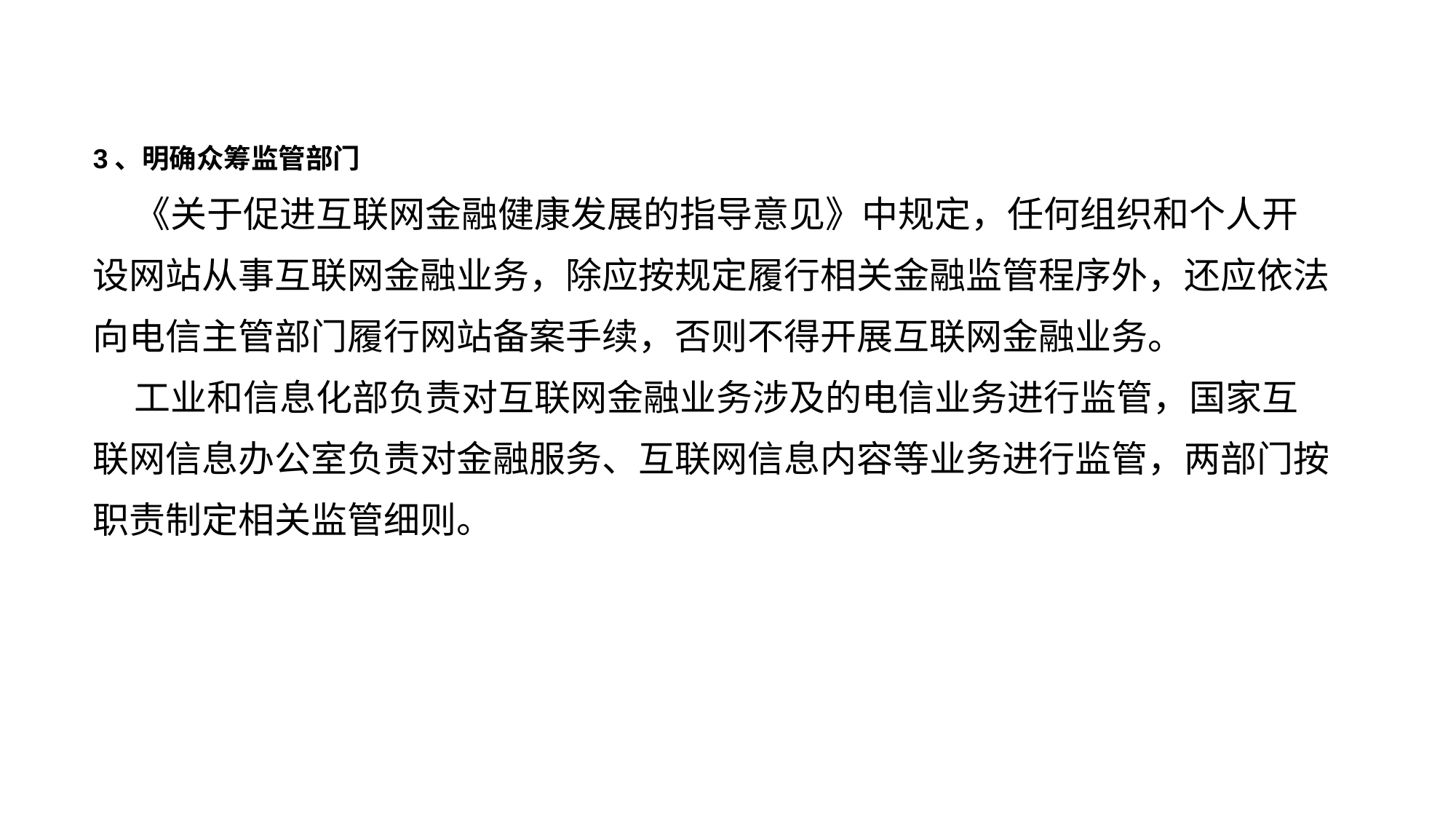

3、明确众筹监管部门
    《关于促进互联网金融健康发展的指导意见》中规定，任何组织和个人开设网站从事互联网金融业务，除应按规定履行相关金融监管程序外，还应依法向电信主管部门履行网站备案手续，否则不得开展互联网金融业务。
    工业和信息化部负责对互联网金融业务涉及的电信业务进行监管，国家互联网信息办公室负责对金融服务、互联网信息内容等业务进行监管，两部门按职责制定相关监管细则。